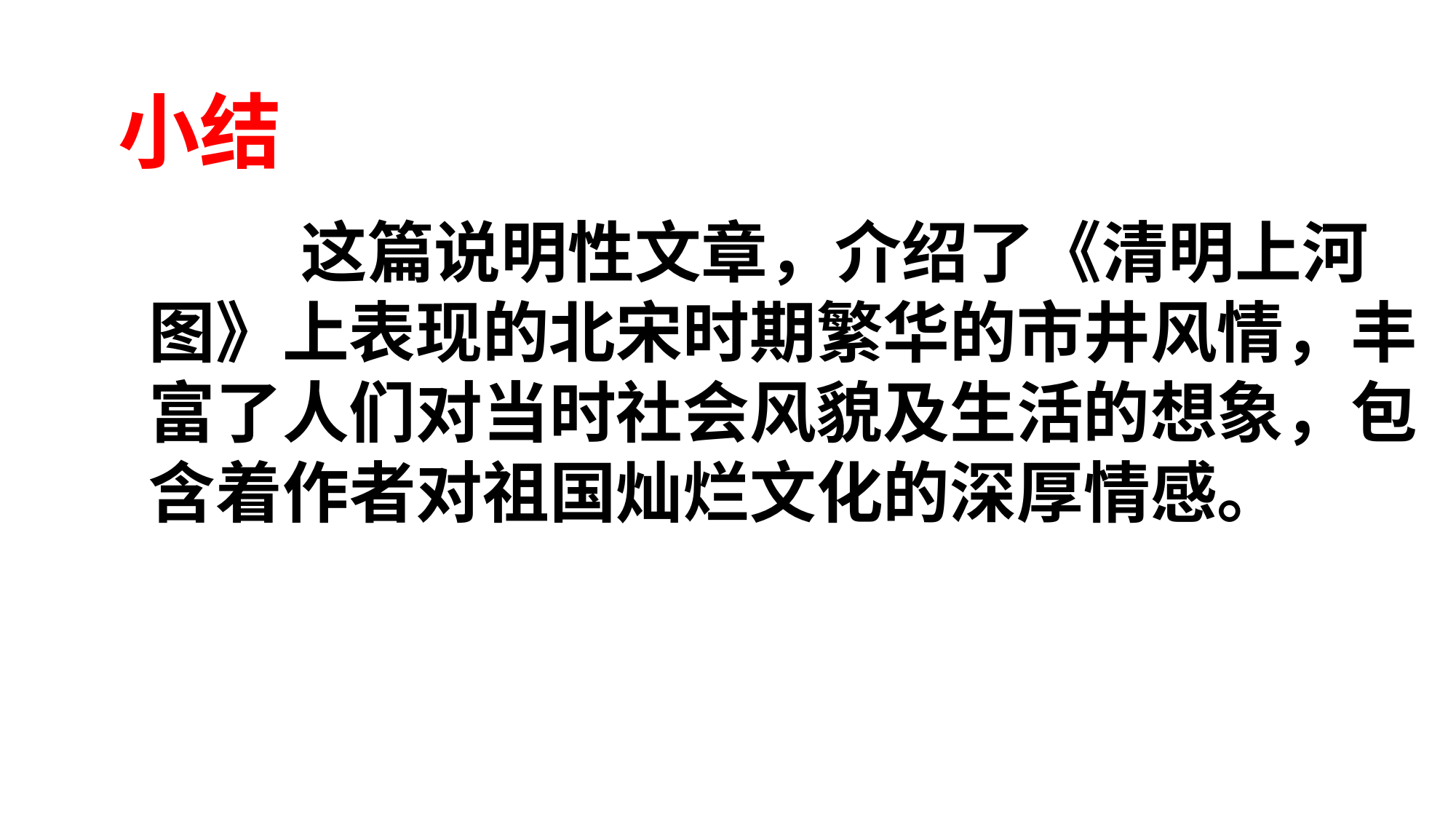

小结
         这篇说明性文章，介绍了《清明上河图》上表现的北宋时期繁华的市井风情，丰富了人们对当时社会风貌及生活的想象，包含着作者对祖国灿烂文化的深厚情感。